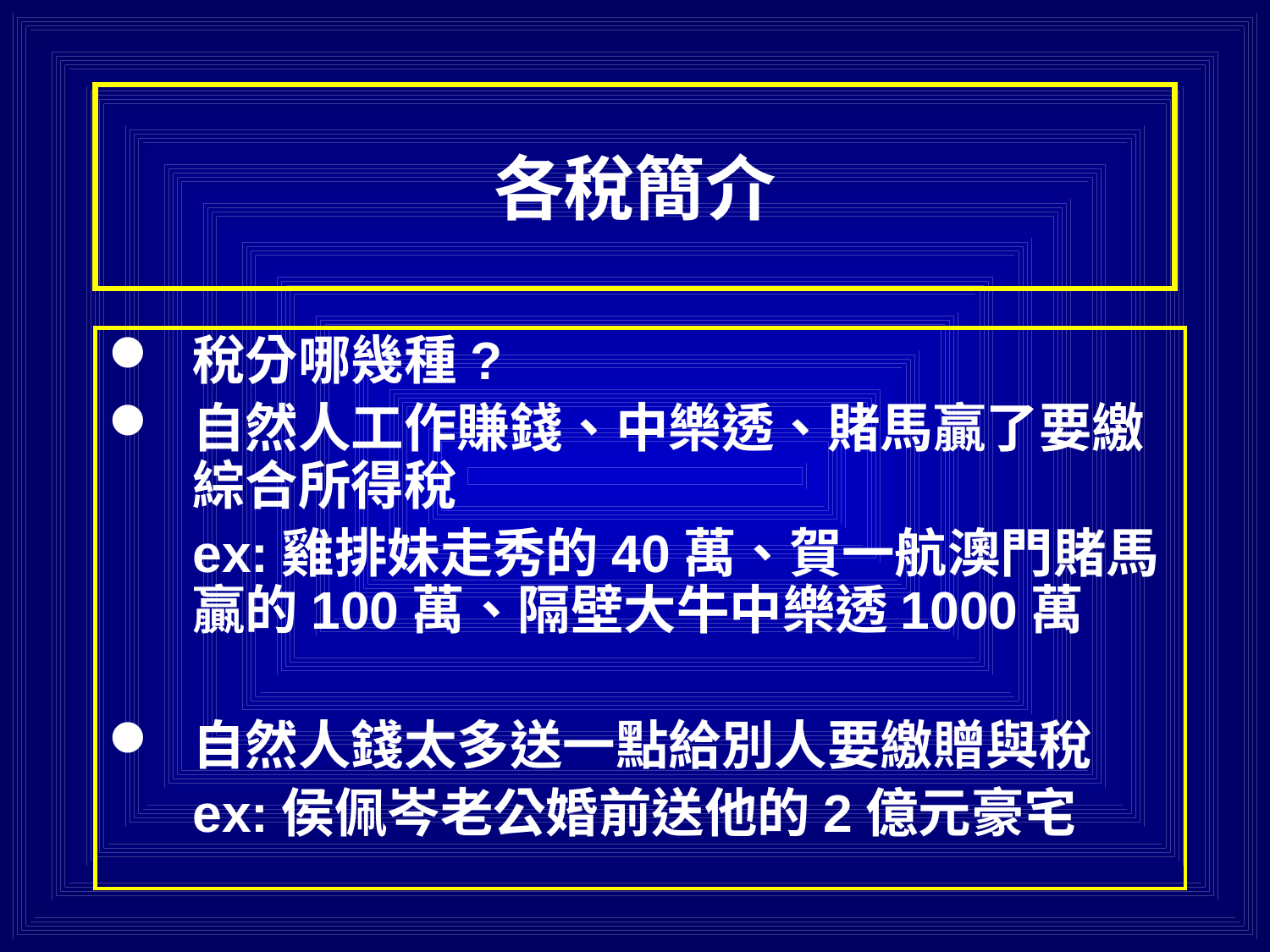

# 各稅簡介
稅分哪幾種?
自然人工作賺錢、中樂透、賭馬贏了要繳綜合所得稅
	ex:雞排妹走秀的40萬、賀一航澳門賭馬贏的100萬、隔壁大牛中樂透1000萬

自然人錢太多送一點給別人要繳贈與稅
	ex:侯佩岑老公婚前送他的2億元豪宅